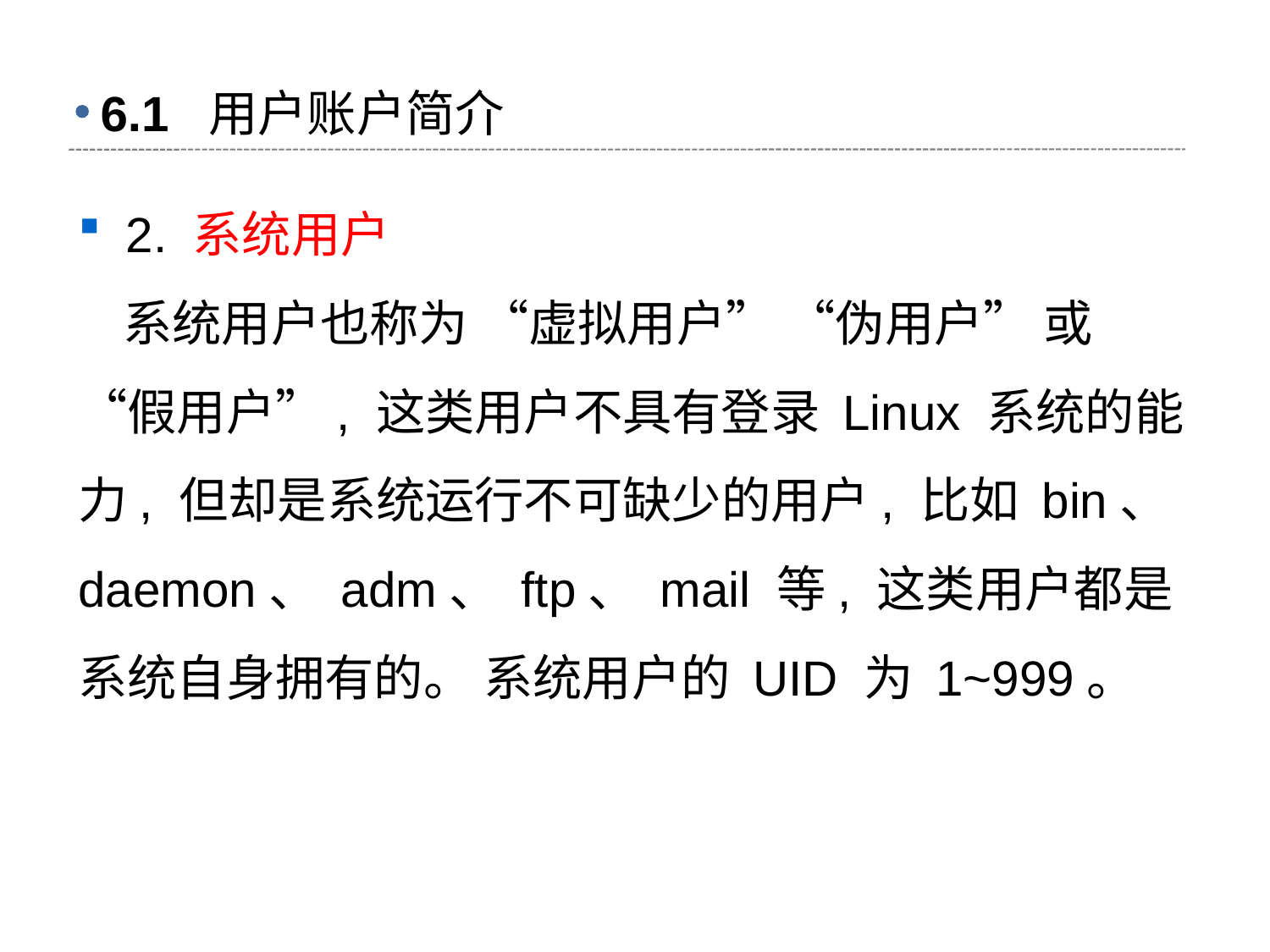

# 6.1  用户账户简介
2. 系统用户
   系统用户也称为 “虚拟用户” “伪用户” 或 “假用户”, 这类用户不具有登录 Linux 系统的能力, 但却是系统运行不可缺少的用户, 比如 bin、 daemon、 adm、 ftp、 mail 等, 这类用户都是系统自身拥有的。 系统用户的 UID 为 1~999。